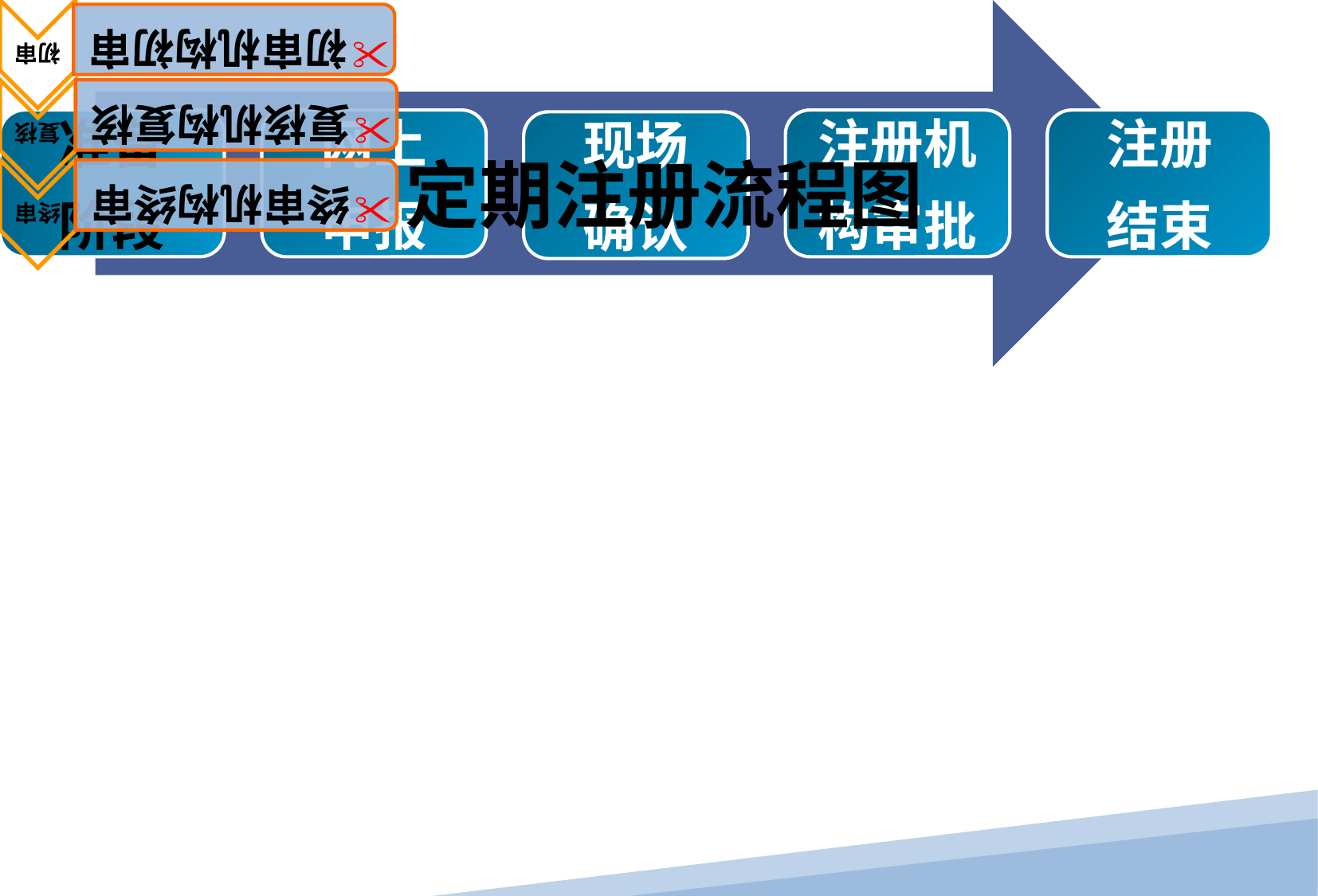

定期注册流程图
准备
阶段
网上
申报
现场
确认
注册机
构审批
注册
结束
初审
初审机构初审
复核
复核机构复核
终审
终审机构终审